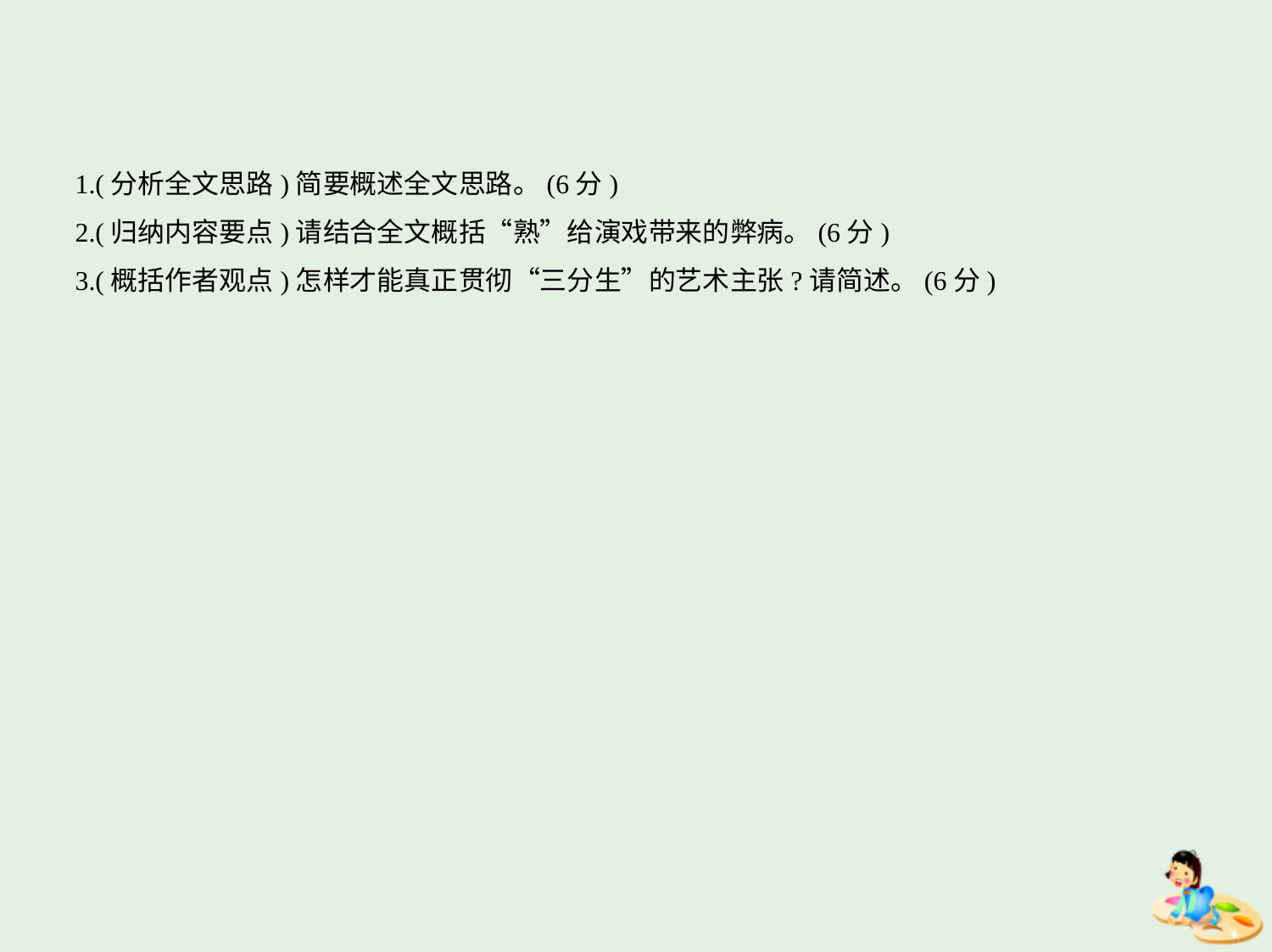

1.(分析全文思路)简要概述全文思路。(6分)
2.(归纳内容要点)请结合全文概括“熟”给演戏带来的弊病。(6分)
3.(概括作者观点)怎样才能真正贯彻“三分生”的艺术主张?请简述。(6分)